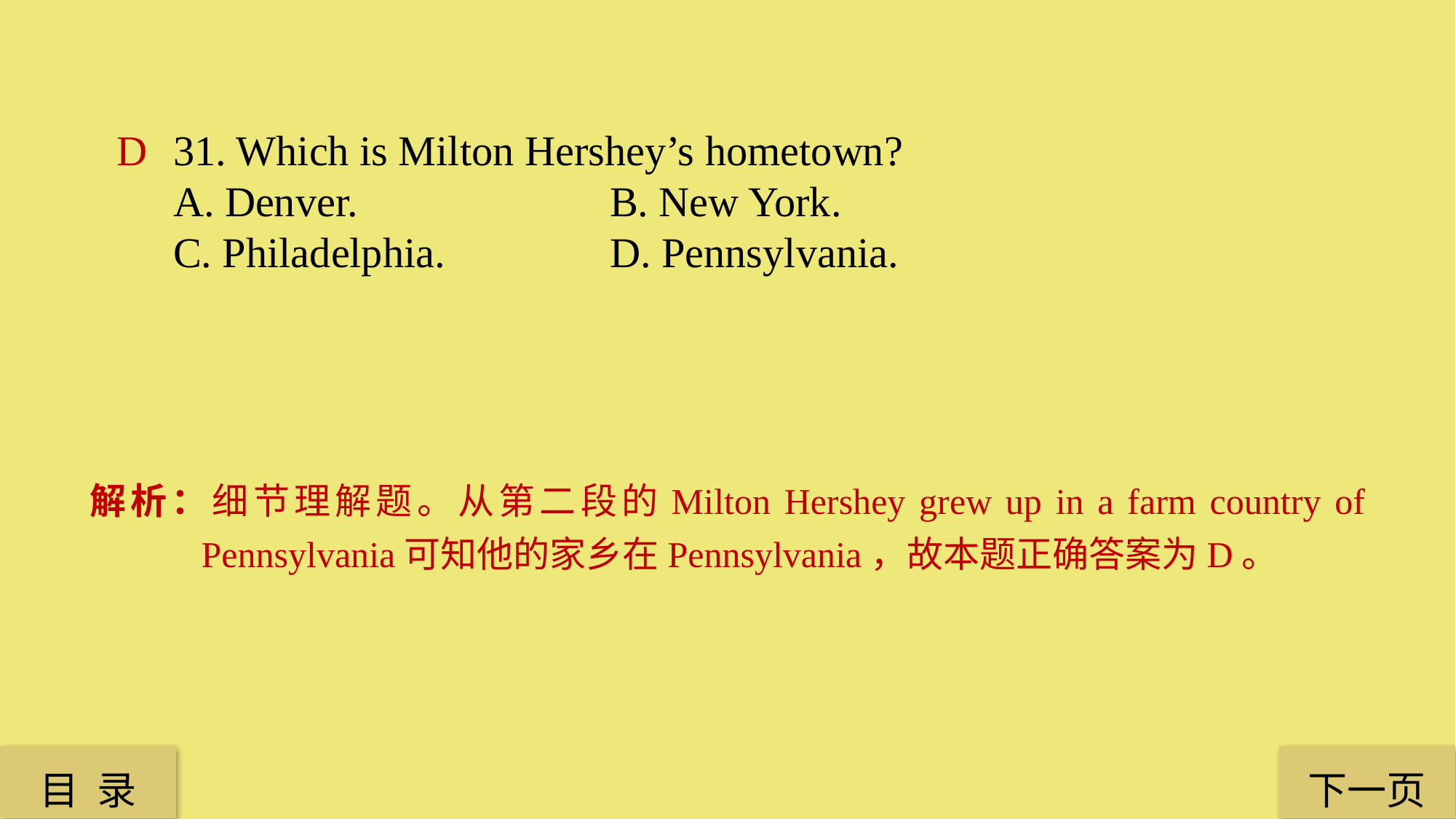

D
31. Which is Milton Hershey’s hometown?
A. Denver. 			B. New York.
C. Philadelphia. 		D. Pennsylvania.
解析：细节理解题。从第二段的Milton Hershey grew up in a farm country of Pennsylvania可知他的家乡在Pennsylvania，故本题正确答案为D。